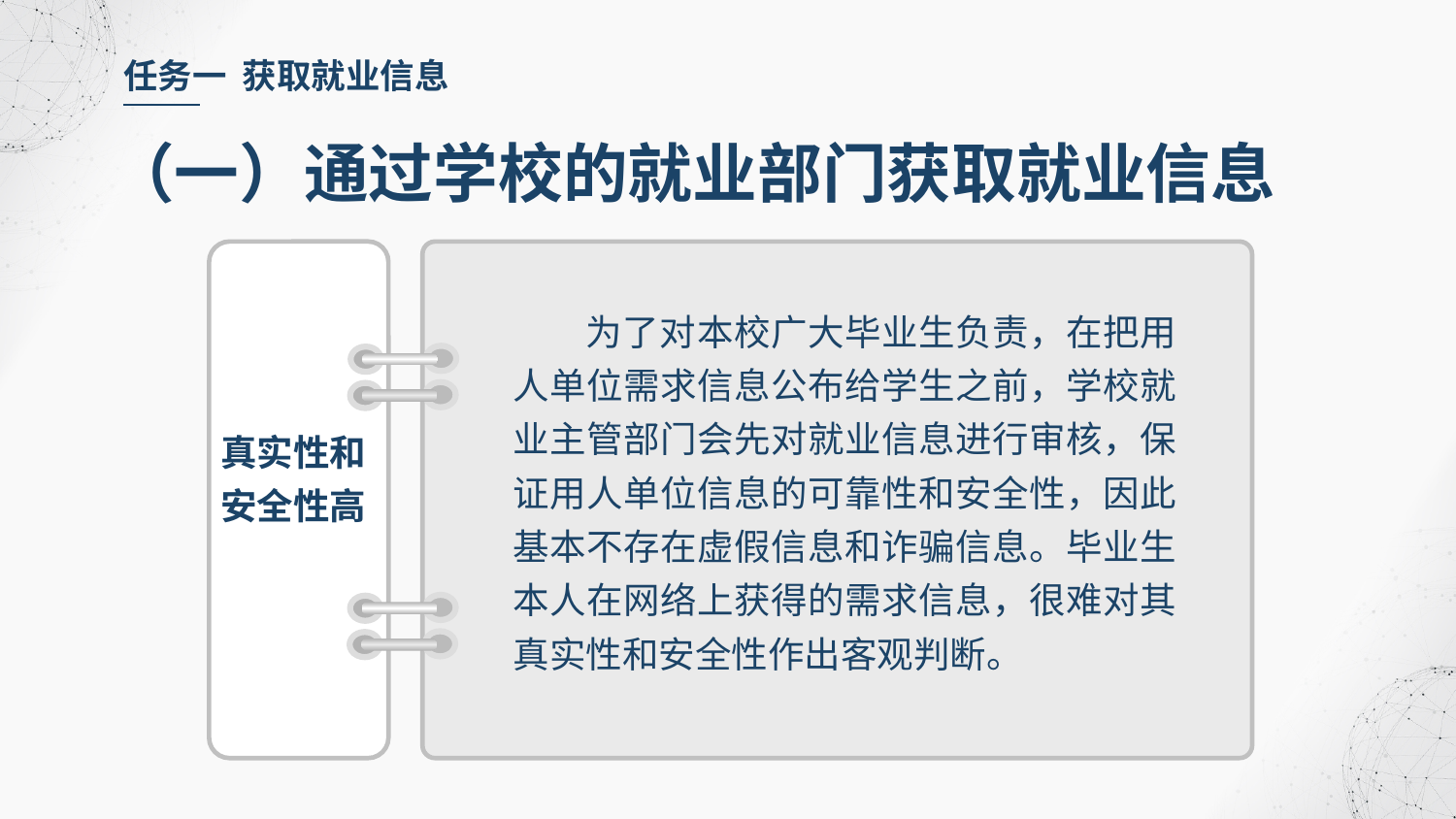

任务一  获取就业信息
（一）通过学校的就业部门获取就业信息

为了对本校广大毕业生负责，在把用人单位需求信息公布给学生之前，学校就业主管部门会先对就业信息进行审核，保证用人单位信息的可靠性和安全性，因此基本不存在虚假信息和诈骗信息。毕业生本人在网络上获得的需求信息，很难对其真实性和安全性作出客观判断。

真实性和
安全性高